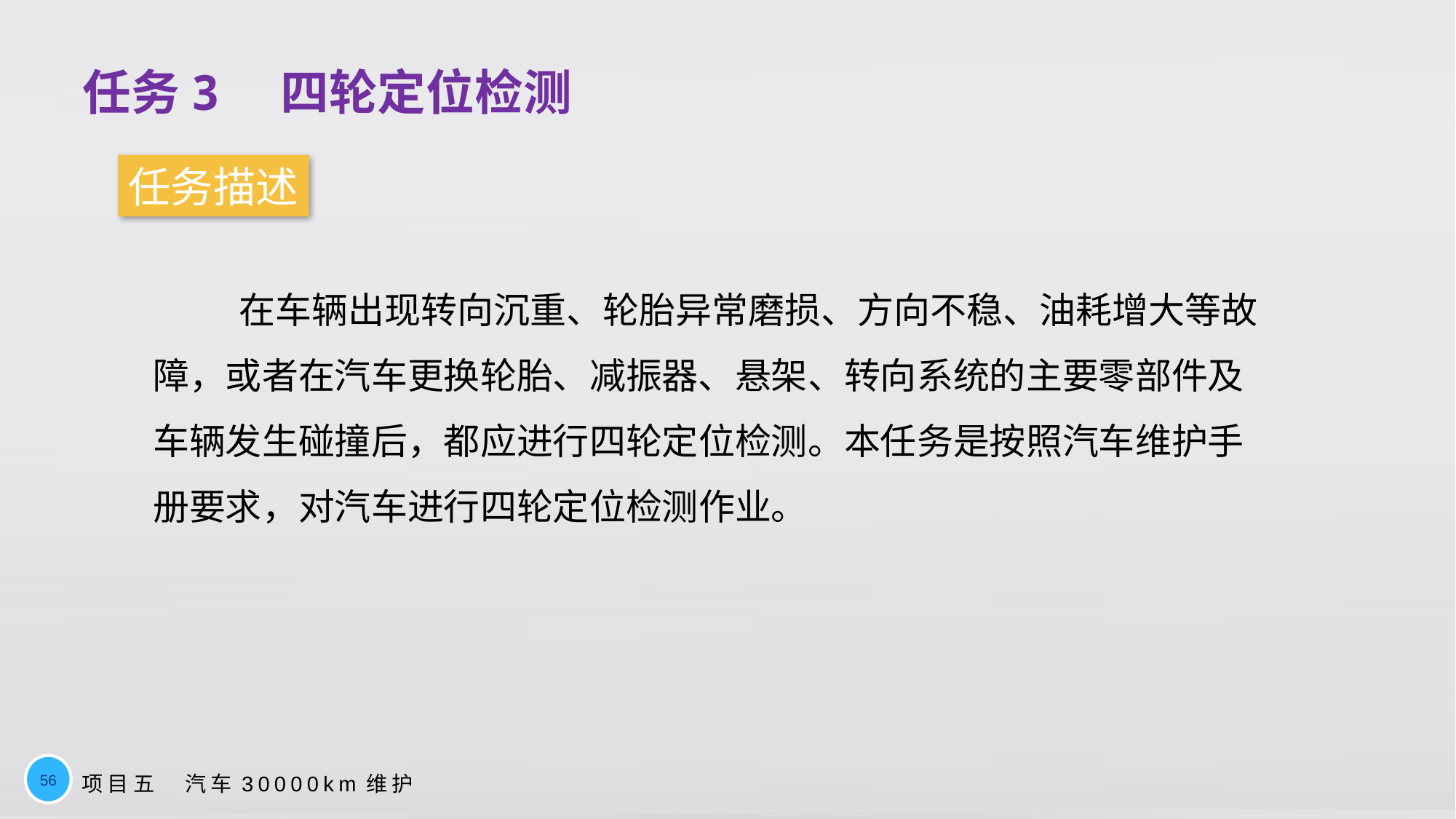

任务3　四轮定位检测
任务描述
在车辆出现转向沉重、轮胎异常磨损、方向不稳、油耗增大等故障，或者在汽车更换轮胎、减振器、悬架、转向系统的主要零部件及车辆发生碰撞后，都应进行四轮定位检测。本任务是按照汽车维护手册要求，对汽车进行四轮定位检测作业。
56